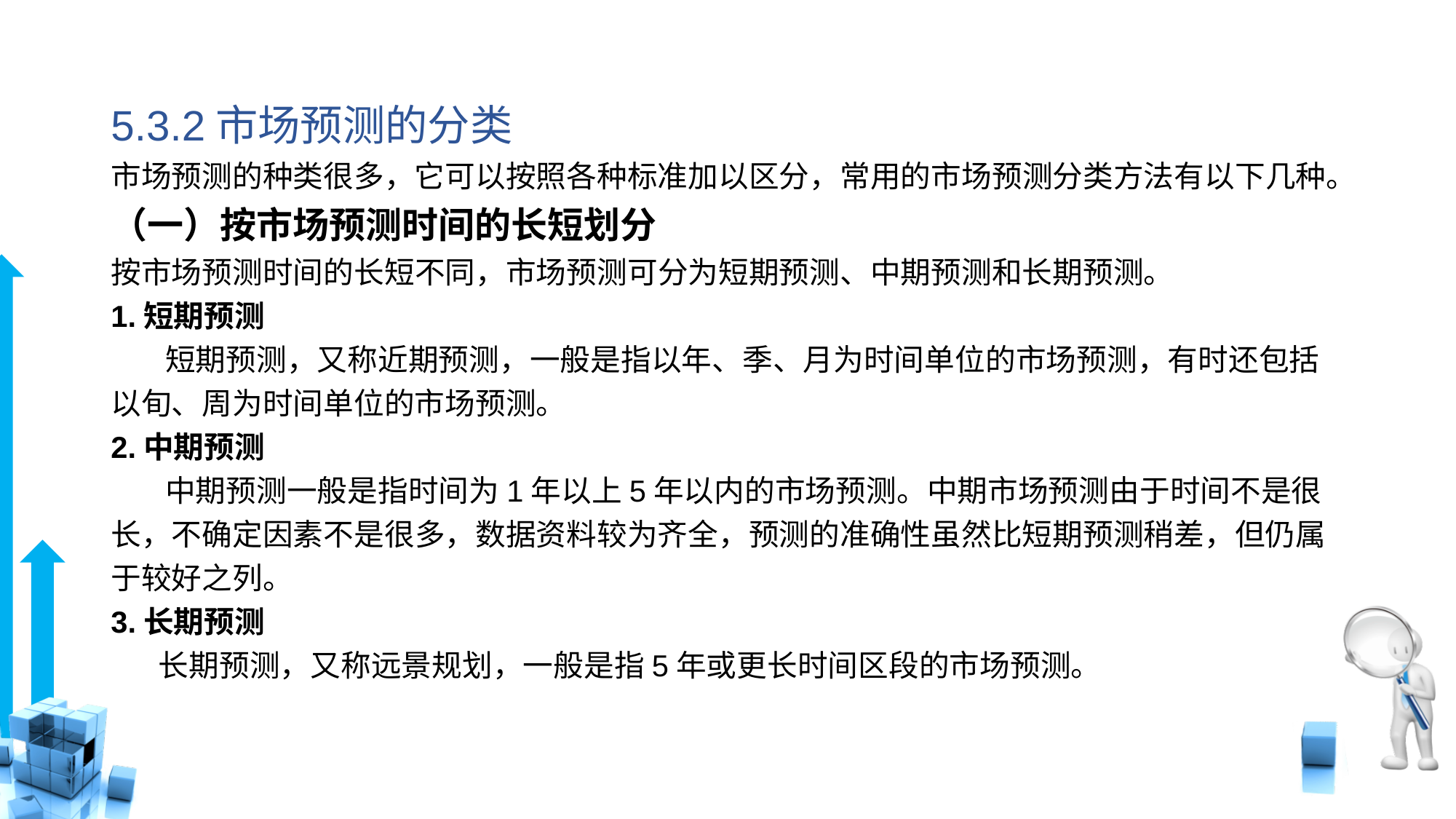

# 5.3.2市场预测的分类
市场预测的种类很多，它可以按照各种标准加以区分，常用的市场预测分类方法有以下几种。
（一）按市场预测时间的长短划分
按市场预测时间的长短不同，市场预测可分为短期预测、中期预测和长期预测。
1.短期预测
       短期预测，又称近期预测，一般是指以年、季、月为时间单位的市场预测，有时还包括以旬、周为时间单位的市场预测。
2.中期预测
       中期预测一般是指时间为1年以上5年以内的市场预测。中期市场预测由于时间不是很长，不确定因素不是很多，数据资料较为齐全，预测的准确性虽然比短期预测稍差，但仍属于较好之列。
3.长期预测
      长期预测，又称远景规划，一般是指5年或更长时间区段的市场预测。